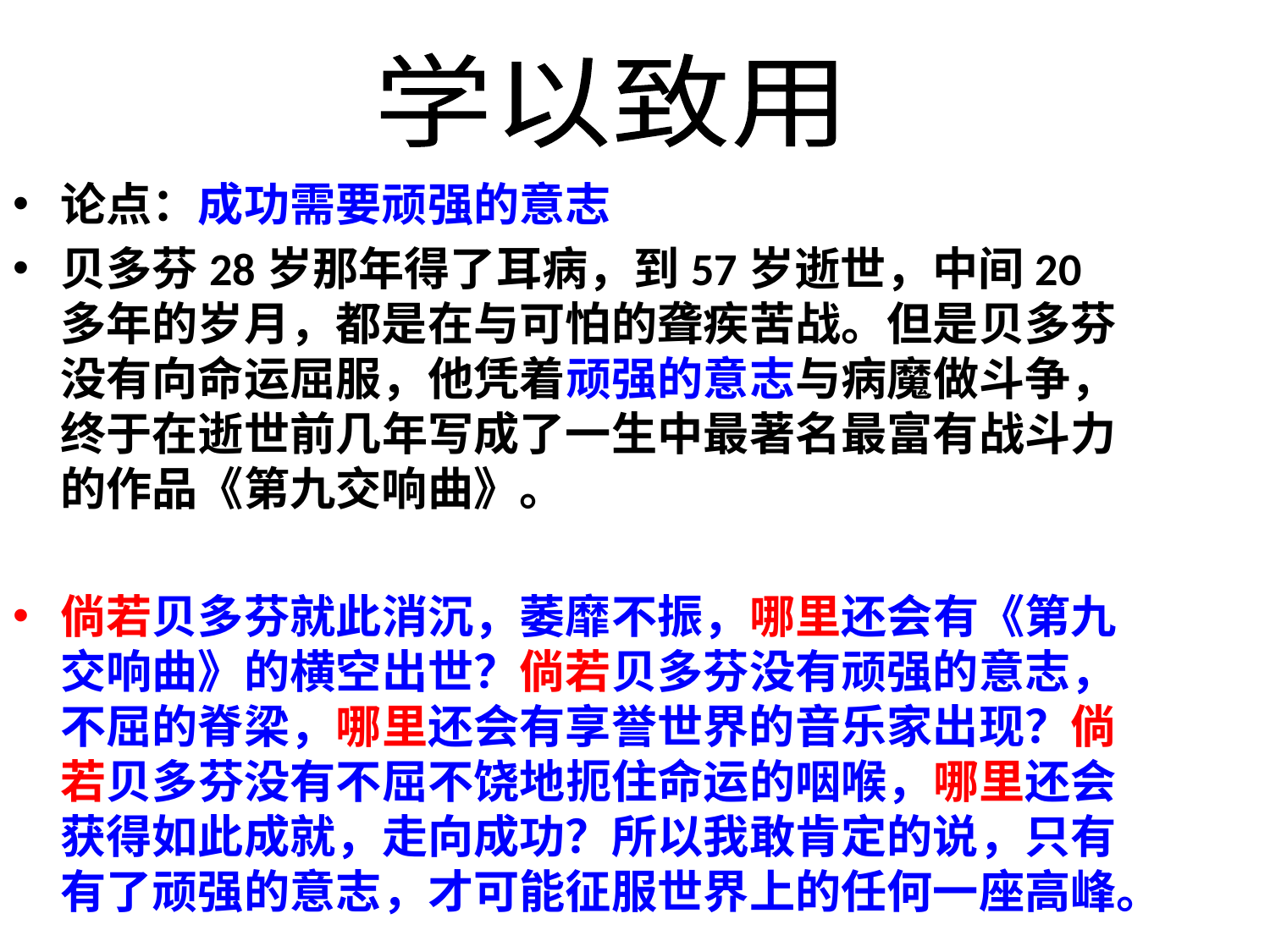

学以致用
论点：成功需要顽强的意志
贝多芬28岁那年得了耳病，到57岁逝世，中间20多年的岁月，都是在与可怕的聋疾苦战。但是贝多芬没有向命运屈服，他凭着顽强的意志与病魔做斗争，终于在逝世前几年写成了一生中最著名最富有战斗力的作品《第九交响曲》。

倘若贝多芬就此消沉，萎靡不振，哪里还会有《第九交响曲》的横空出世？倘若贝多芬没有顽强的意志，不屈的脊梁，哪里还会有享誉世界的音乐家出现？倘若贝多芬没有不屈不饶地扼住命运的咽喉，哪里还会获得如此成就，走向成功？所以我敢肯定的说，只有有了顽强的意志，才可能征服世界上的任何一座高峰。